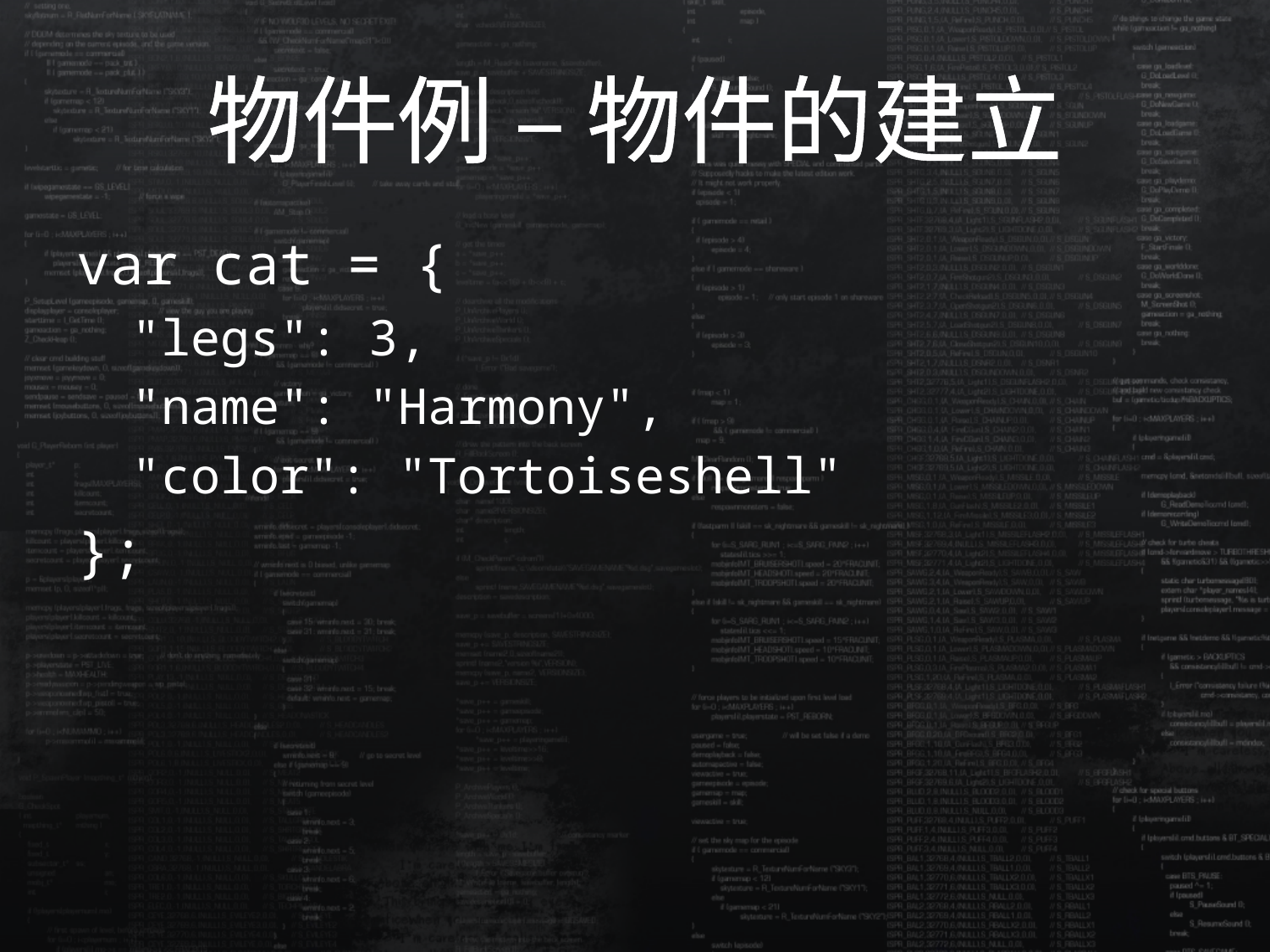

# 物件例 – 物件的建立
var cat = {
"legs": 3,
"name": "Harmony",
"color": "Tortoiseshell"
};